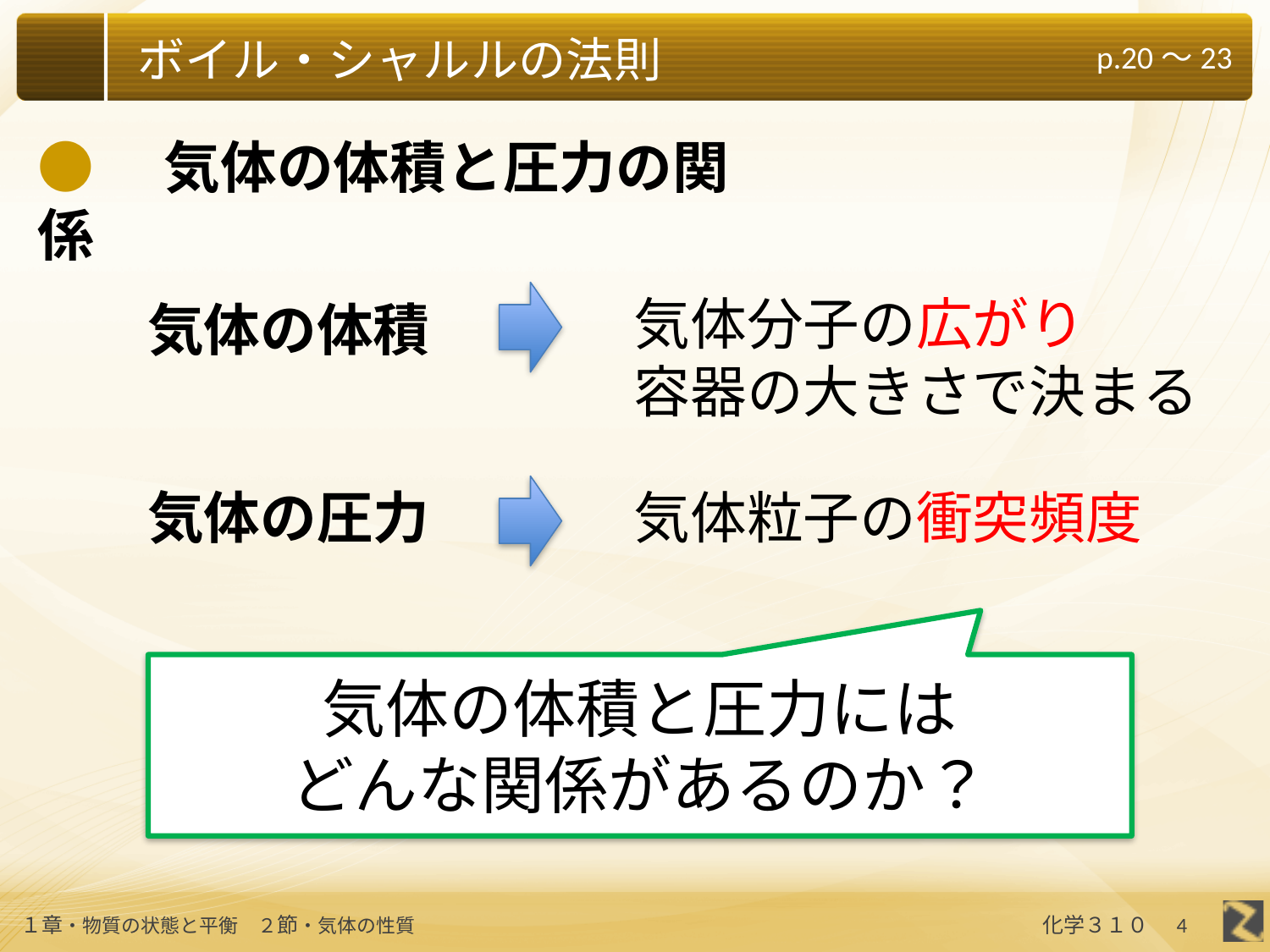

●　気体の体積と圧力の関係

気体分子の広がり
容器の大きさで決まる
気体の体積
気体の圧力

気体粒子の衝突頻度
気体の体積と圧力には
どんな関係があるのか？
4